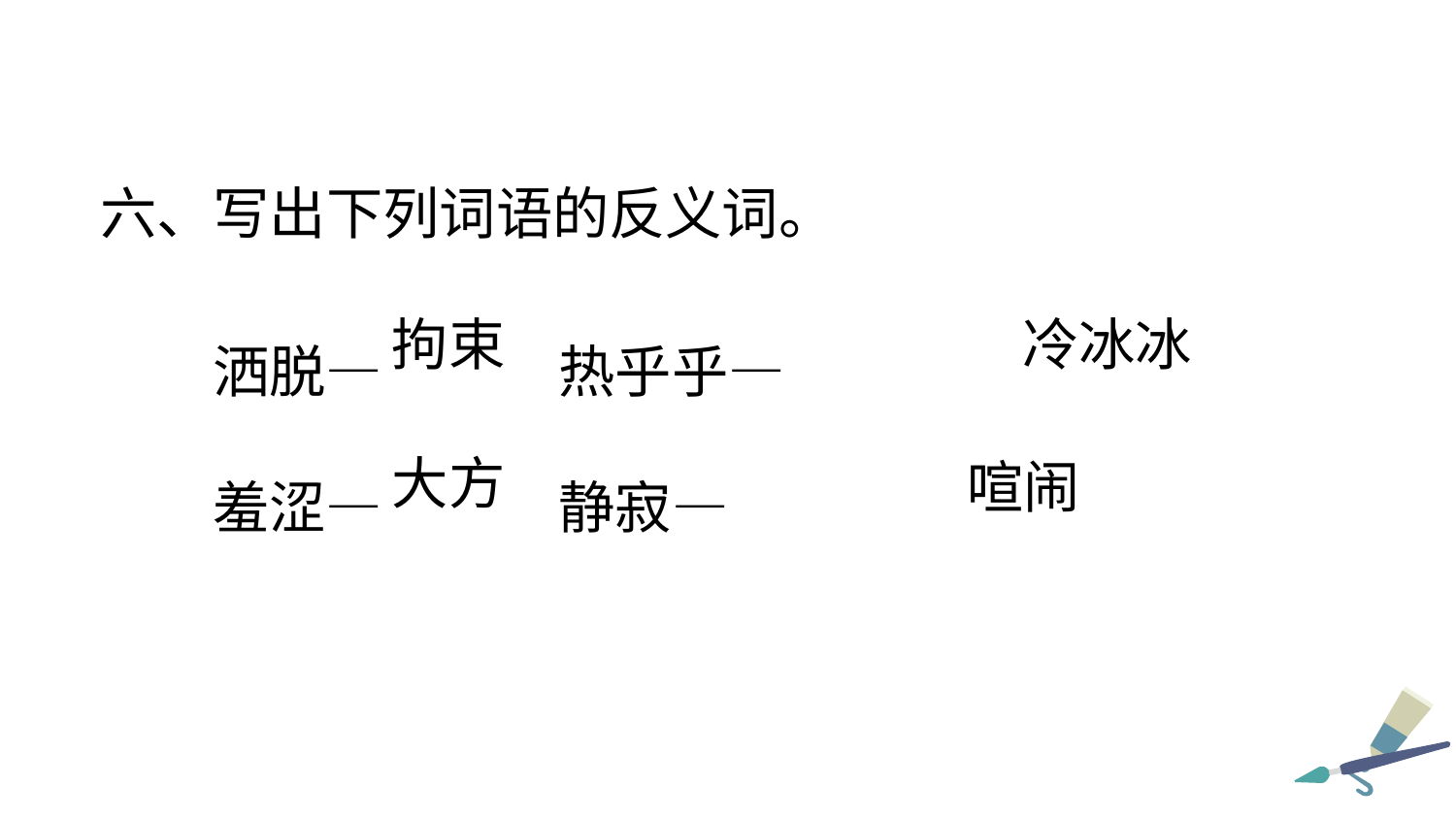

六、写出下列词语的反义词。
洒脱—              热乎乎—
羞涩—              静寂—
拘束
冷冰冰
大方
喧闹